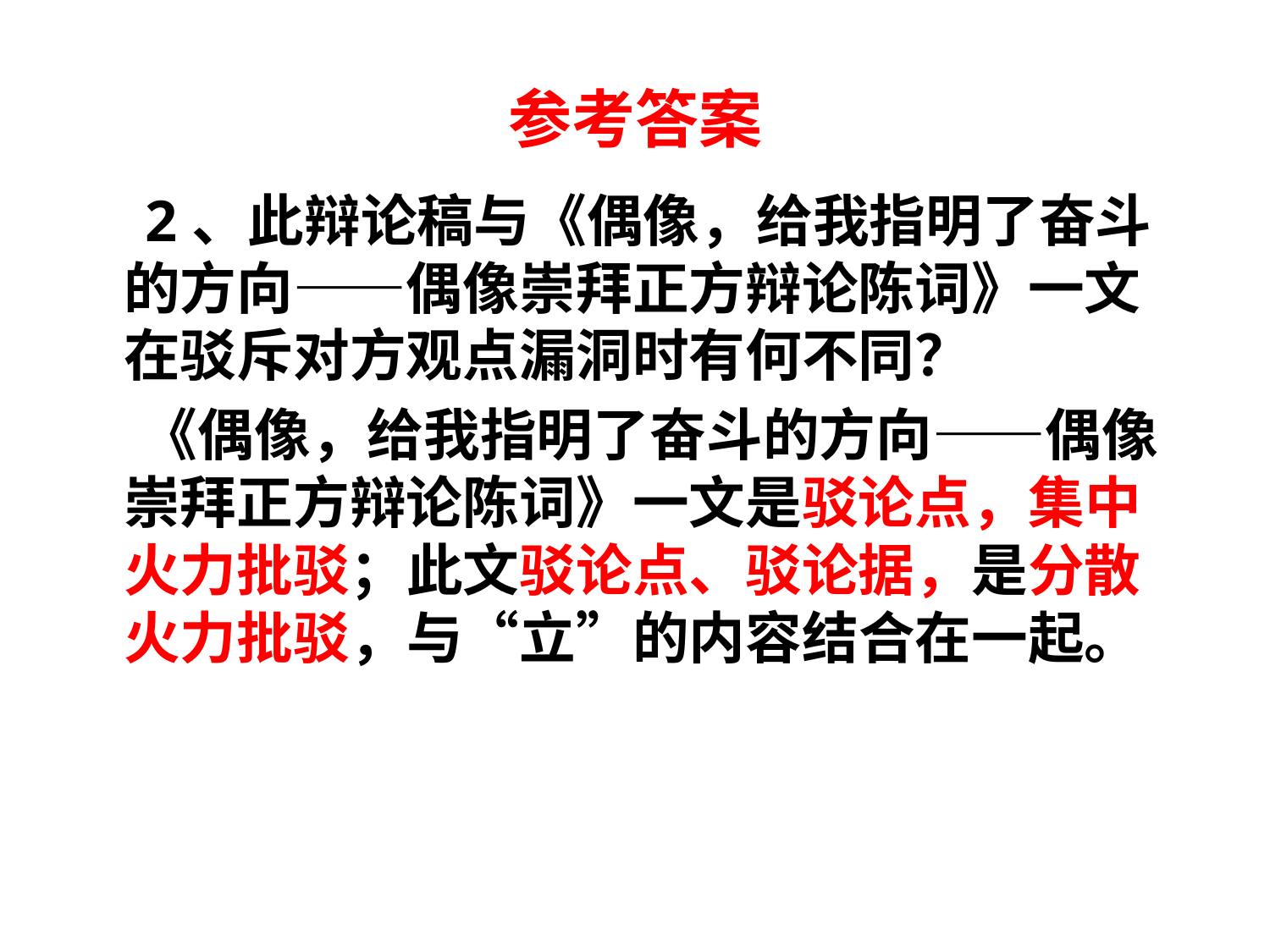

# 参考答案
  2、此辩论稿与《偶像，给我指明了奋斗的方向——偶像崇拜正方辩论陈词》一文在驳斥对方观点漏洞时有何不同？
    《偶像，给我指明了奋斗的方向——偶像崇拜正方辩论陈词》一文是驳论点，集中火力批驳；此文驳论点、驳论据，是分散火力批驳，与“立”的内容结合在一起。